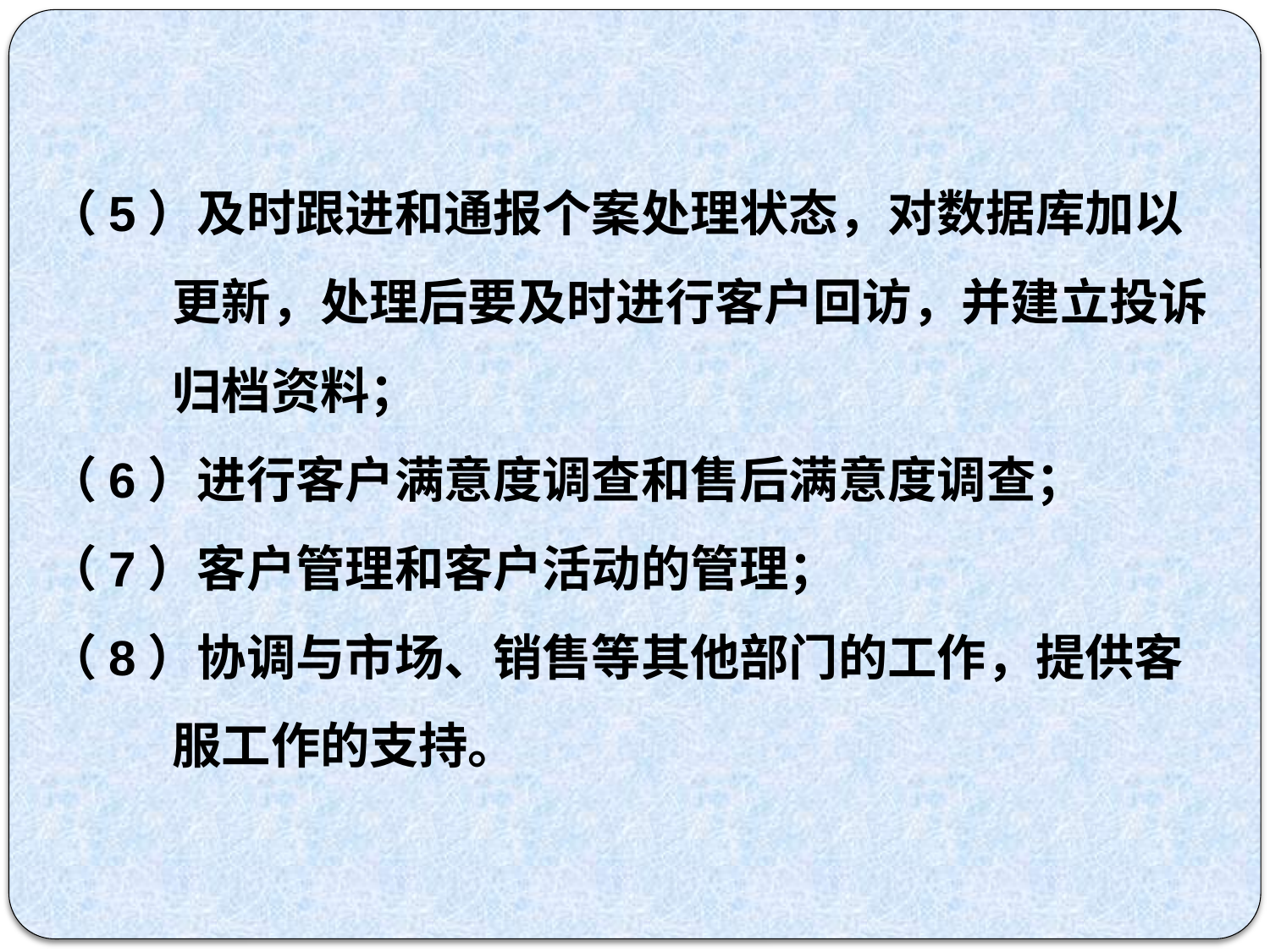

（5）及时跟进和通报个案处理状态，对数据库加以更新，处理后要及时进行客户回访，并建立投诉归档资料；
（6）进行客户满意度调查和售后满意度调查；
（7）客户管理和客户活动的管理；
（8）协调与市场、销售等其他部门的工作，提供客服工作的支持。